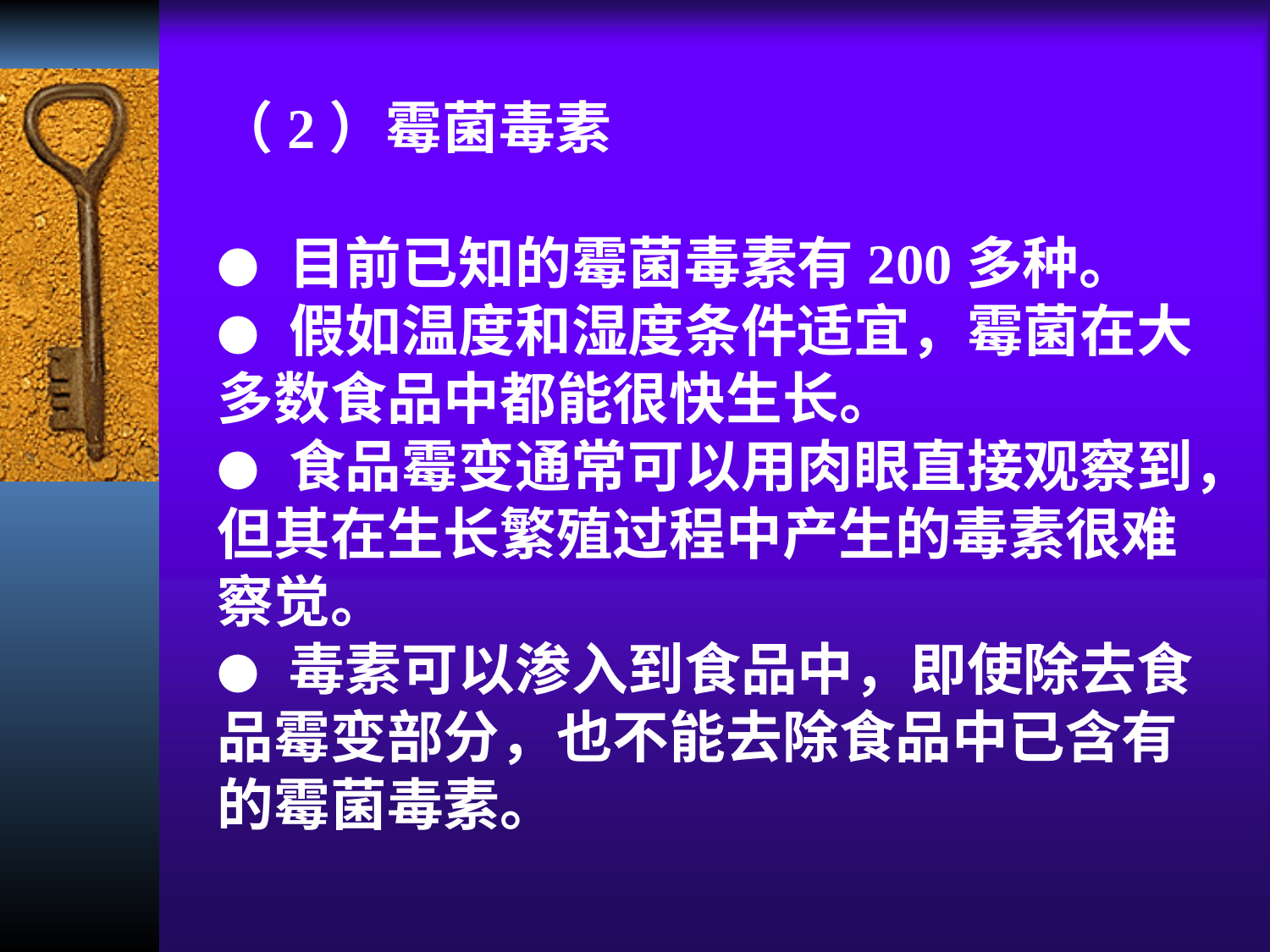

（2）霉菌毒素

●  目前已知的霉菌毒素有200多种。
●  假如温度和湿度条件适宜，霉菌在大多数食品中都能很快生长。
●  食品霉变通常可以用肉眼直接观察到，但其在生长繁殖过程中产生的毒素很难察觉。
●  毒素可以渗入到食品中，即使除去食品霉变部分，也不能去除食品中已含有的霉菌毒素。